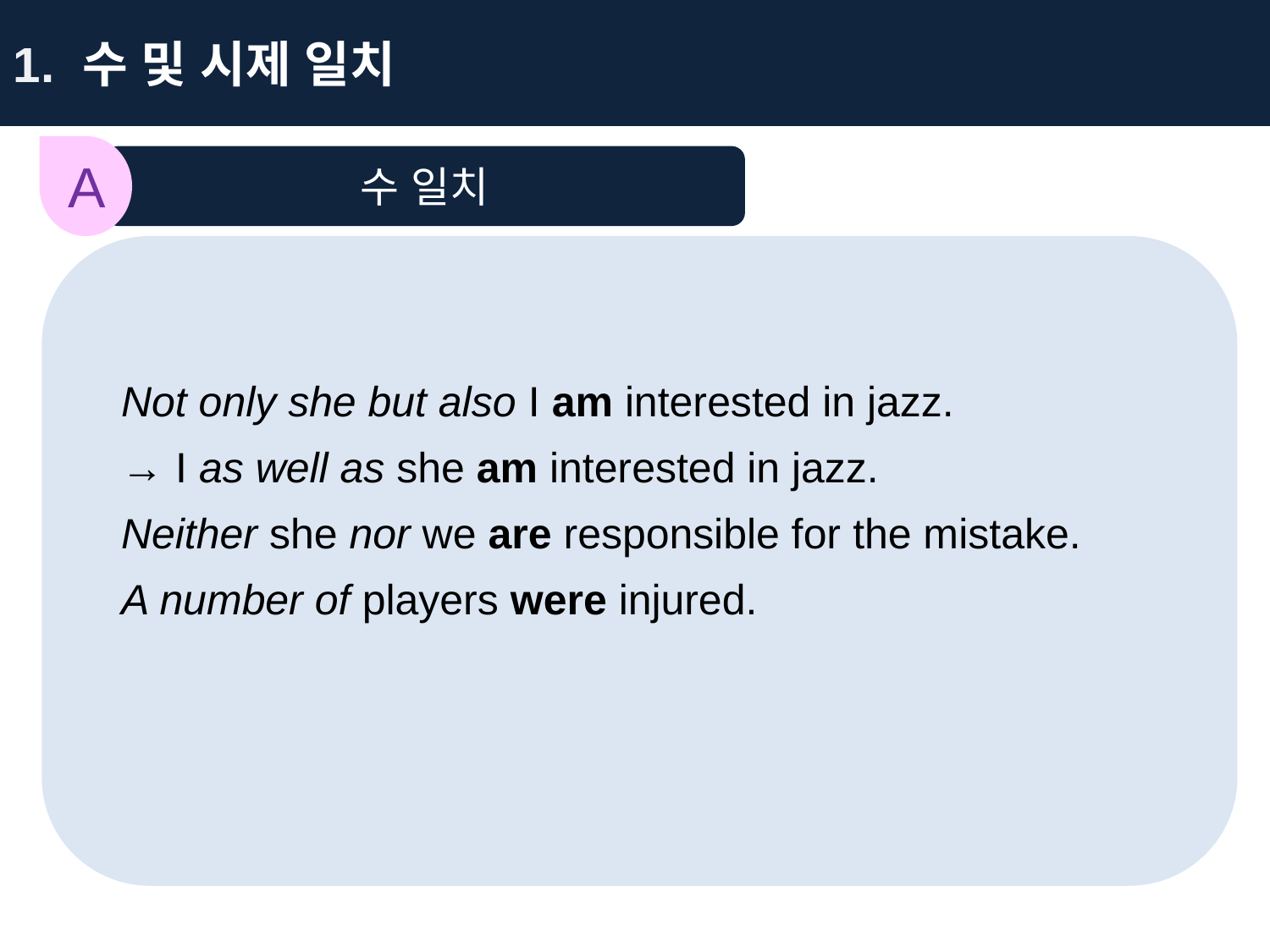

1. 수 및 시제 일치

A
수 일치

Not only she but also I am interested in jazz.
→ I as well as she am interested in jazz.
Neither she nor we are responsible for the mistake.
A number of players were injured.